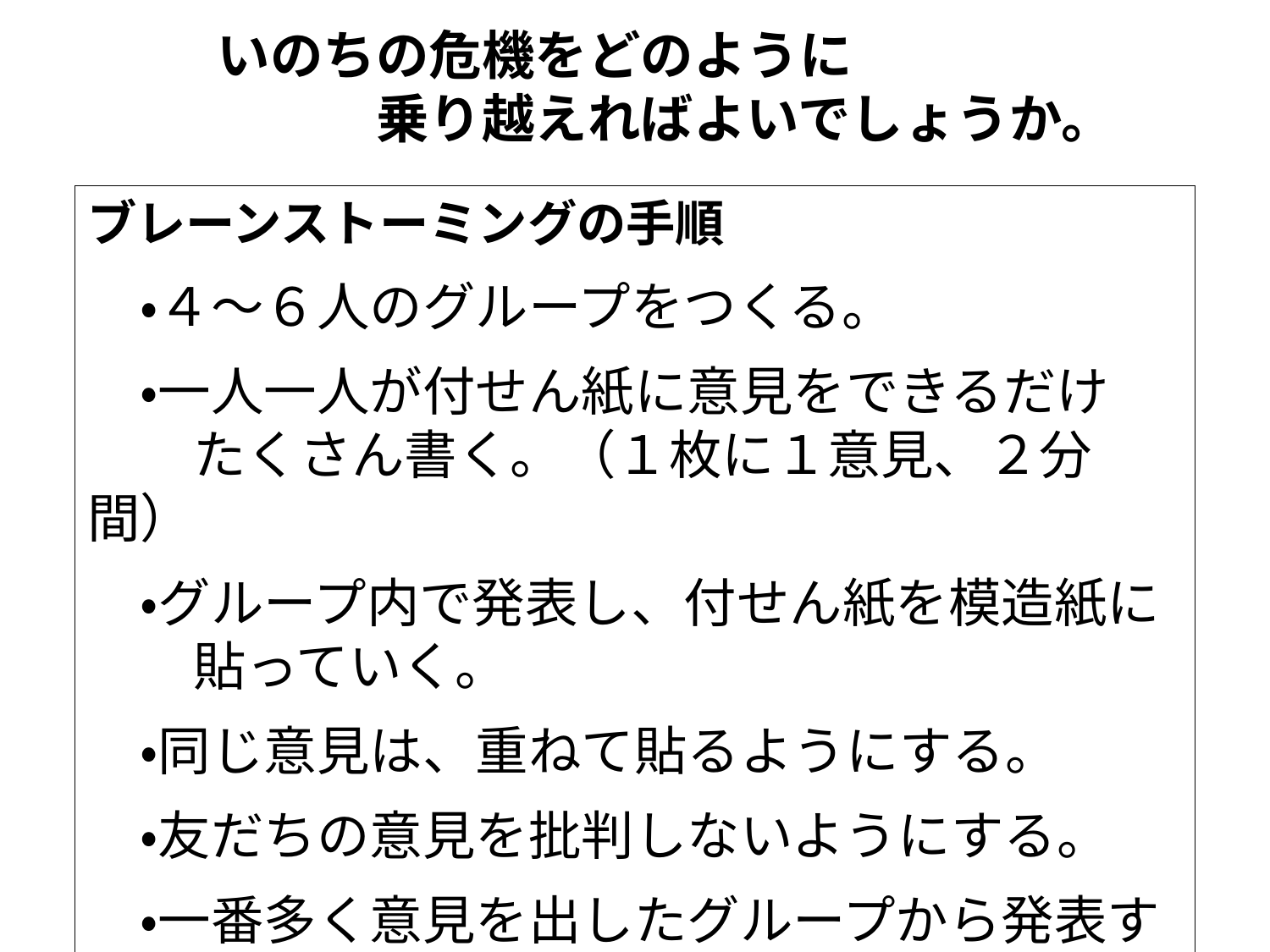

いのちの危機をどのように
　　　乗り越えればよいでしょうか。
ブレーンストーミングの手順

　・４～６人のグループをつくる。

　・一人一人が付せん紙に意見をできるだけ
　　たくさん書く。（１枚に１意見、２分間）

　・グループ内で発表し、付せん紙を模造紙に
　　貼っていく。

　・同じ意見は、重ねて貼るようにする。

　・友だちの意見を批判しないようにする。

　・一番多く意見を出したグループから発表する。